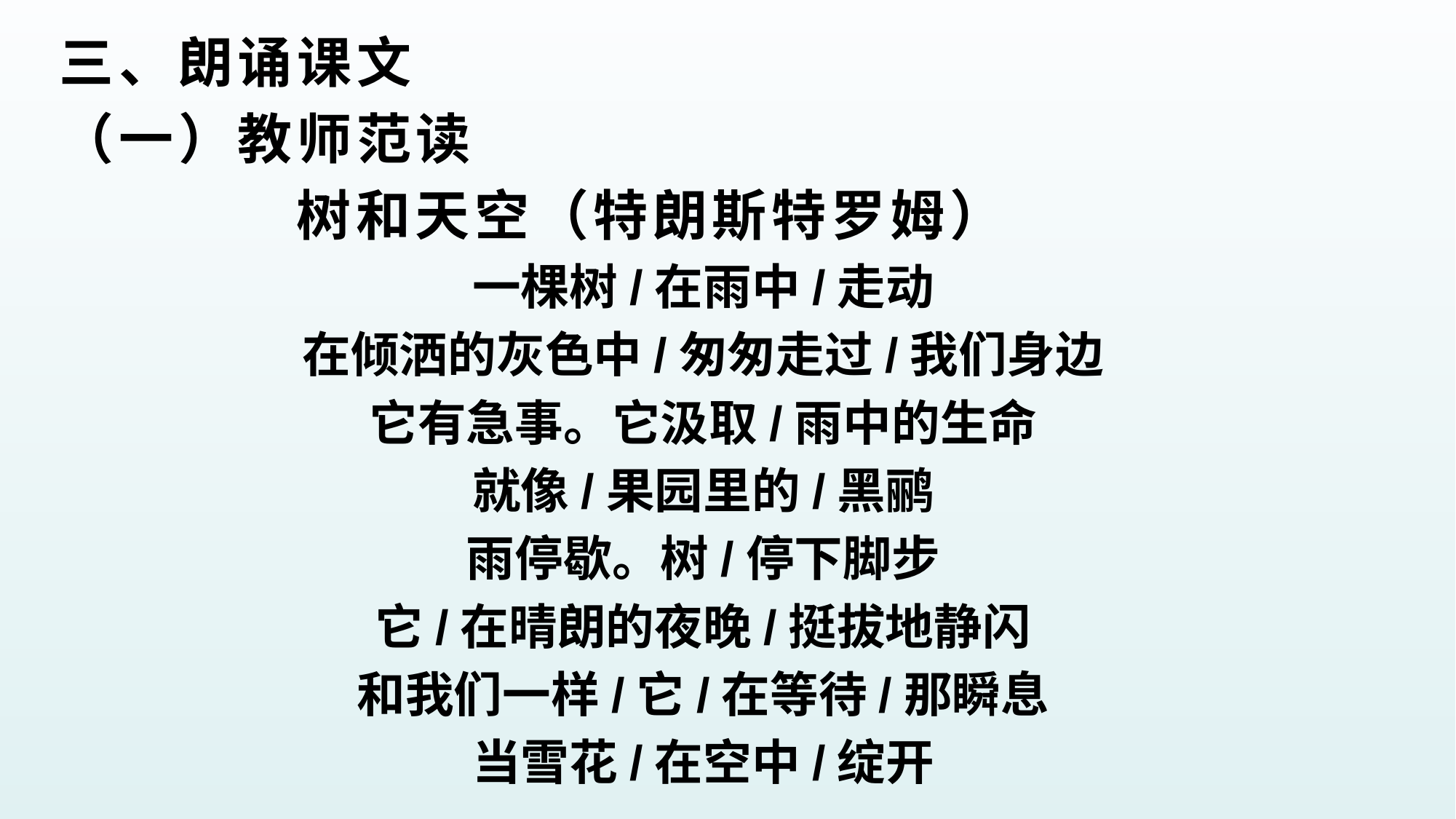

三、朗诵课文
（一）教师范读
             树和天空（特朗斯特罗姆）
一棵树/在雨中/走动
在倾洒的灰色中/匆匆走过/我们身边
它有急事。它汲取/雨中的生命
就像/果园里的/黑鹂
雨停歇。树/停下脚步
它/在晴朗的夜晚/挺拔地静闪
和我们一样/它/在等待/那瞬息
当雪花/在空中/绽开